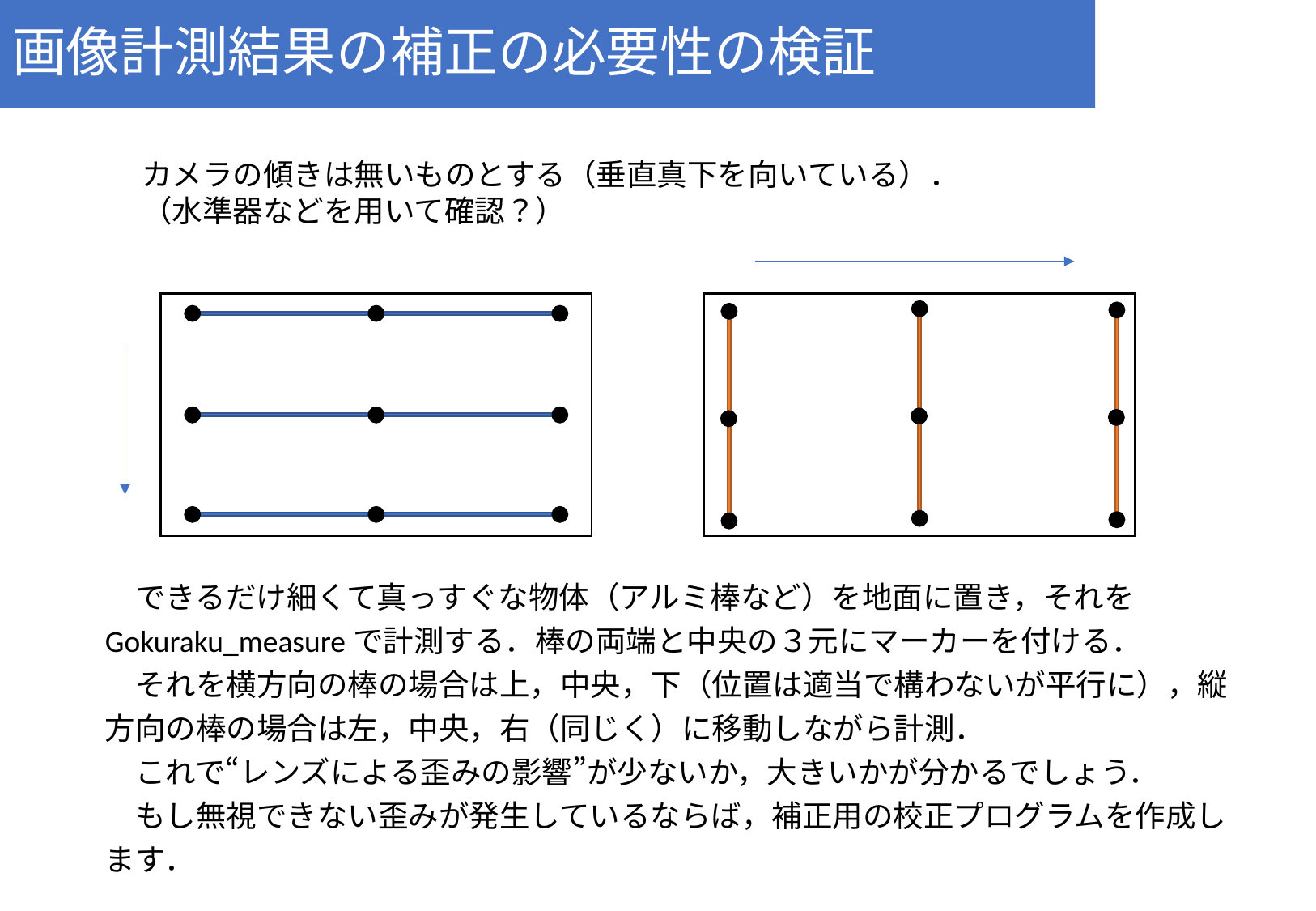

# 画像計測結果の補正の必要性の検証
カメラの傾きは無いものとする（垂直真下を向いている）．
（水準器などを用いて確認？）

　できるだけ細くて真っすぐな物体（アルミ棒など）を地面に置き，それをGokuraku_measureで計測する．棒の両端と中央の３元にマーカーを付ける．
　それを横方向の棒の場合は上，中央，下（位置は適当で構わないが平行に），縦方向の棒の場合は左，中央，右（同じく）に移動しながら計測．
　これで“レンズによる歪みの影響”が少ないか，大きいかが分かるでしょう．
　もし無視できない歪みが発生しているならば，補正用の校正プログラムを作成します．